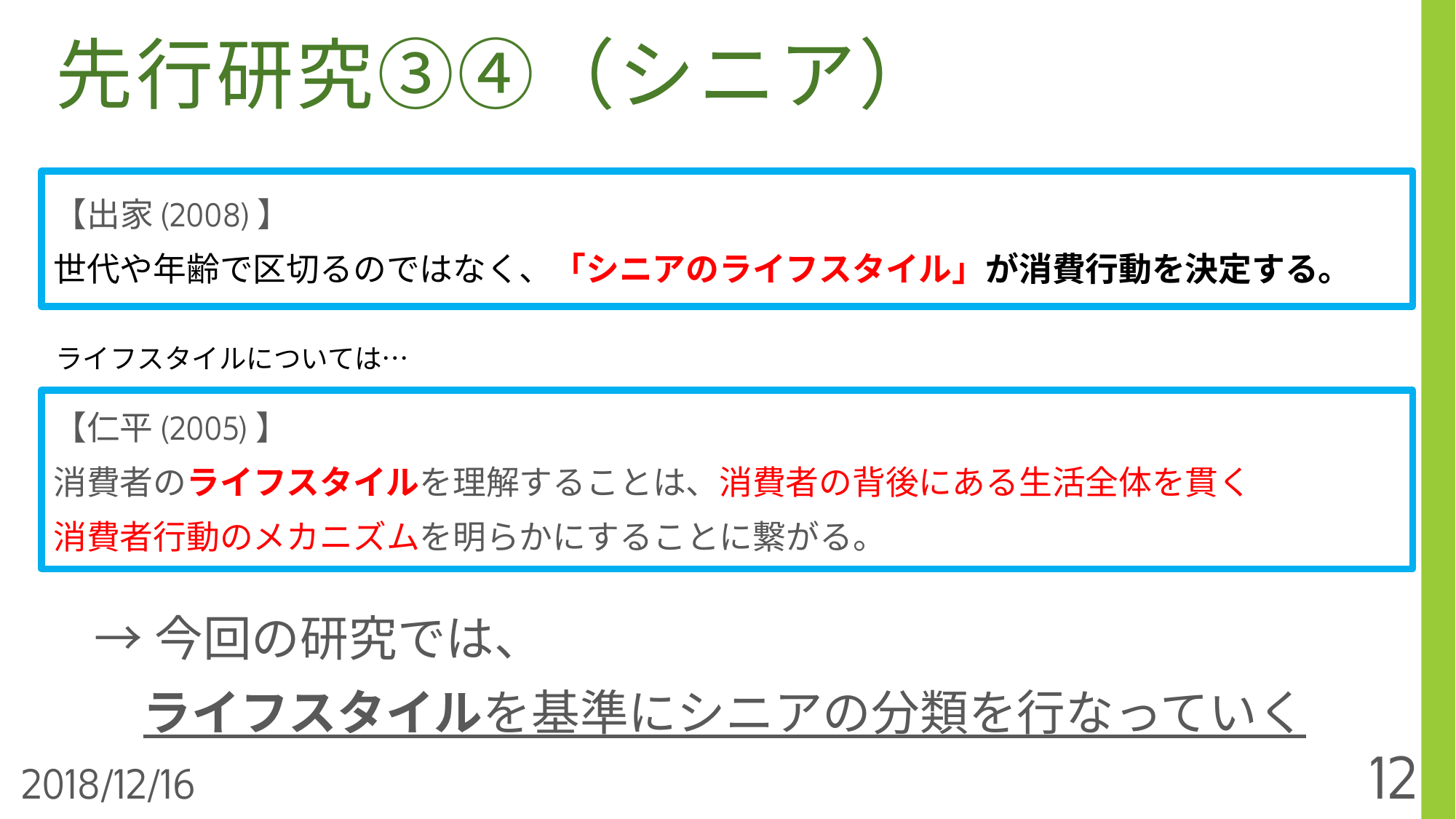

先行研究③④（シニア）

【出家(2008)】
世代や年齢で区切るのではなく、「シニアのライフスタイル」が消費行動を決定する。

【仁平(2005)】
消費者のライフスタイルを理解することは、消費者の背後にある生活全体を貫く
消費者行動のメカニズムを明らかにすることに繋がる。
ライフスタイルについては…

→今回の研究では、
　ライフスタイルを基準にシニアの分類を行なっていく

12
2018/12/16